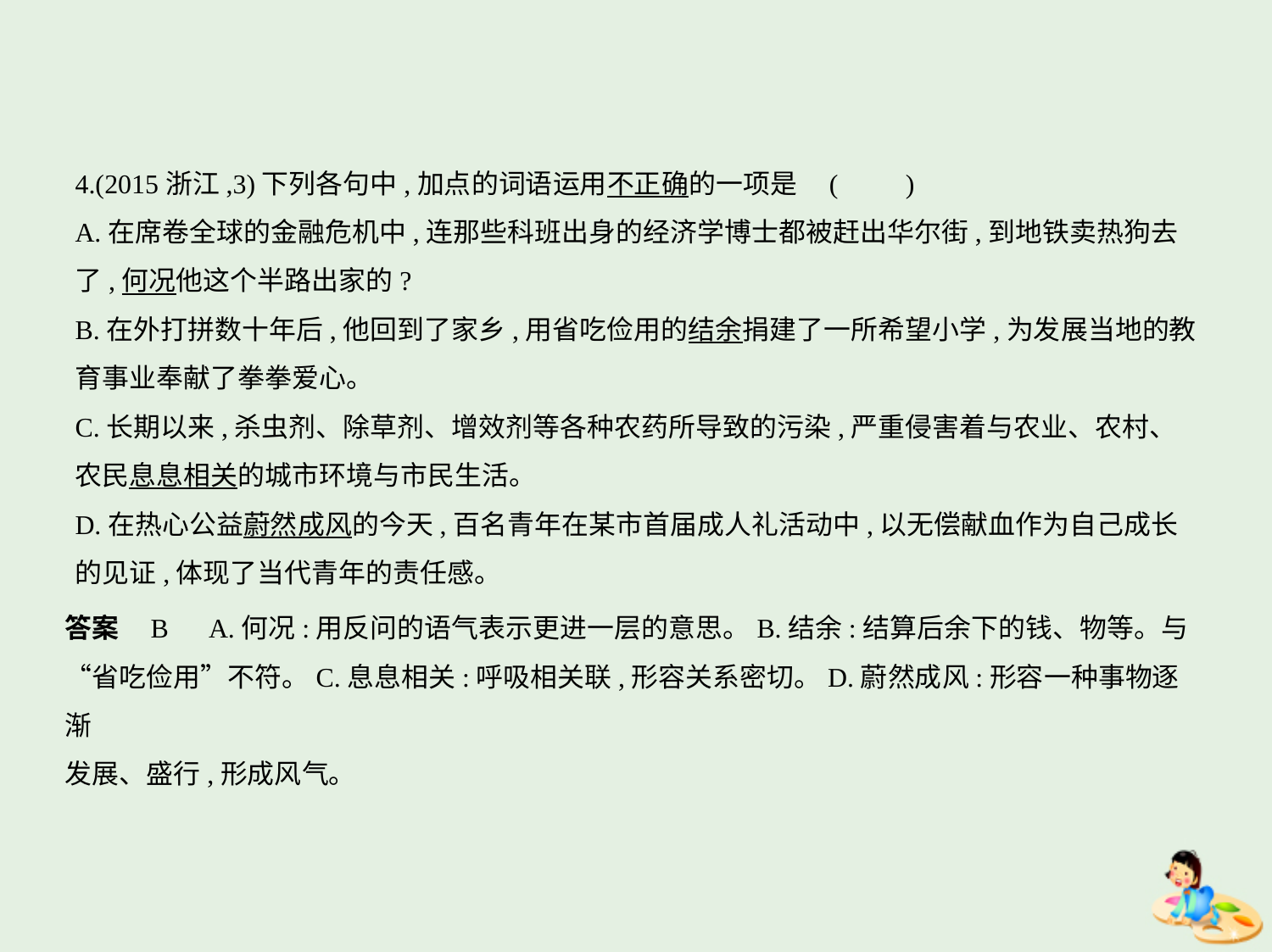

4.(2015浙江,3)下列各句中,加点的词语运用不正确的一项是 (　　)
A.在席卷全球的金融危机中,连那些科班出身的经济学博士都被赶出华尔街,到地铁卖热狗去
了,何况他这个半路出家的?
B.在外打拼数十年后,他回到了家乡,用省吃俭用的结余捐建了一所希望小学,为发展当地的教
育事业奉献了拳拳爱心。
C.长期以来,杀虫剂、除草剂、增效剂等各种农药所导致的污染,严重侵害着与农业、农村、
农民息息相关的城市环境与市民生活。
D.在热心公益蔚然成风的今天,百名青年在某市首届成人礼活动中,以无偿献血作为自己成长
的见证,体现了当代青年的责任感。
答案    B　A.何况:用反问的语气表示更进一层的意思。B.结余:结算后余下的钱、物等。与
“省吃俭用”不符。C.息息相关:呼吸相关联,形容关系密切。D.蔚然成风:形容一种事物逐渐
发展、盛行,形成风气。